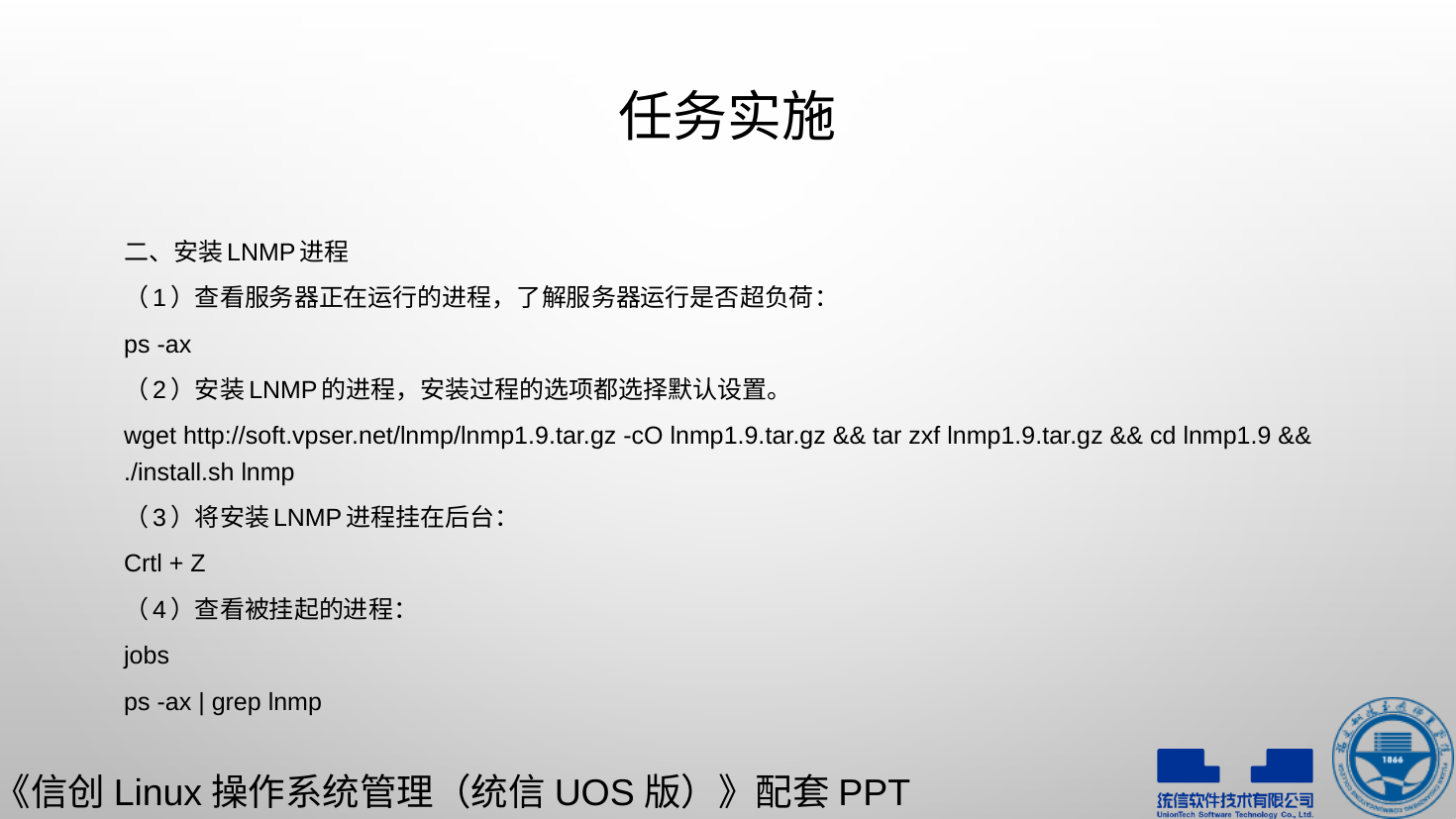

# 任务实施
二、安装LNMP进程
（1）查看服务器正在运行的进程，了解服务器运行是否超负荷：
ps -ax
（2）安装LNMP的进程，安装过程的选项都选择默认设置。
wget http://soft.vpser.net/lnmp/lnmp1.9.tar.gz -cO lnmp1.9.tar.gz && tar zxf lnmp1.9.tar.gz && cd lnmp1.9 && ./install.sh lnmp
（3）将安装LNMP进程挂在后台：
Crtl + Z
（4）查看被挂起的进程：
jobs
ps -ax | grep lnmp